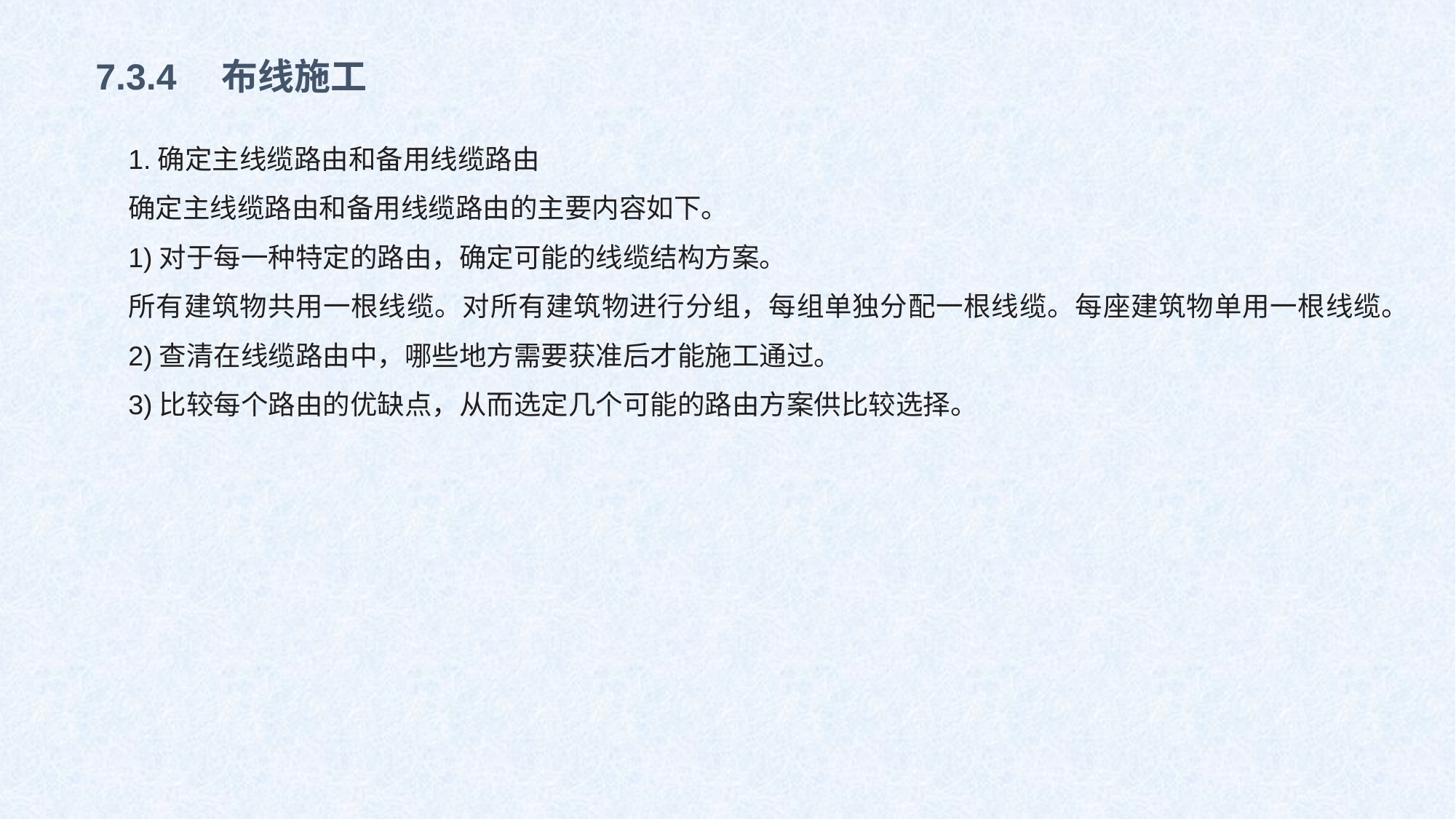

7.3.4　布线施工
1.确定主线缆路由和备用线缆路由
确定主线缆路由和备用线缆路由的主要内容如下。
1)对于每一种特定的路由，确定可能的线缆结构方案。
所有建筑物共用一根线缆。对所有建筑物进行分组，每组单独分配一根线缆。每座建筑物单用一根线缆。
2)查清在线缆路由中，哪些地方需要获准后才能施工通过。
3)比较每个路由的优缺点，从而选定几个可能的路由方案供比较选择。